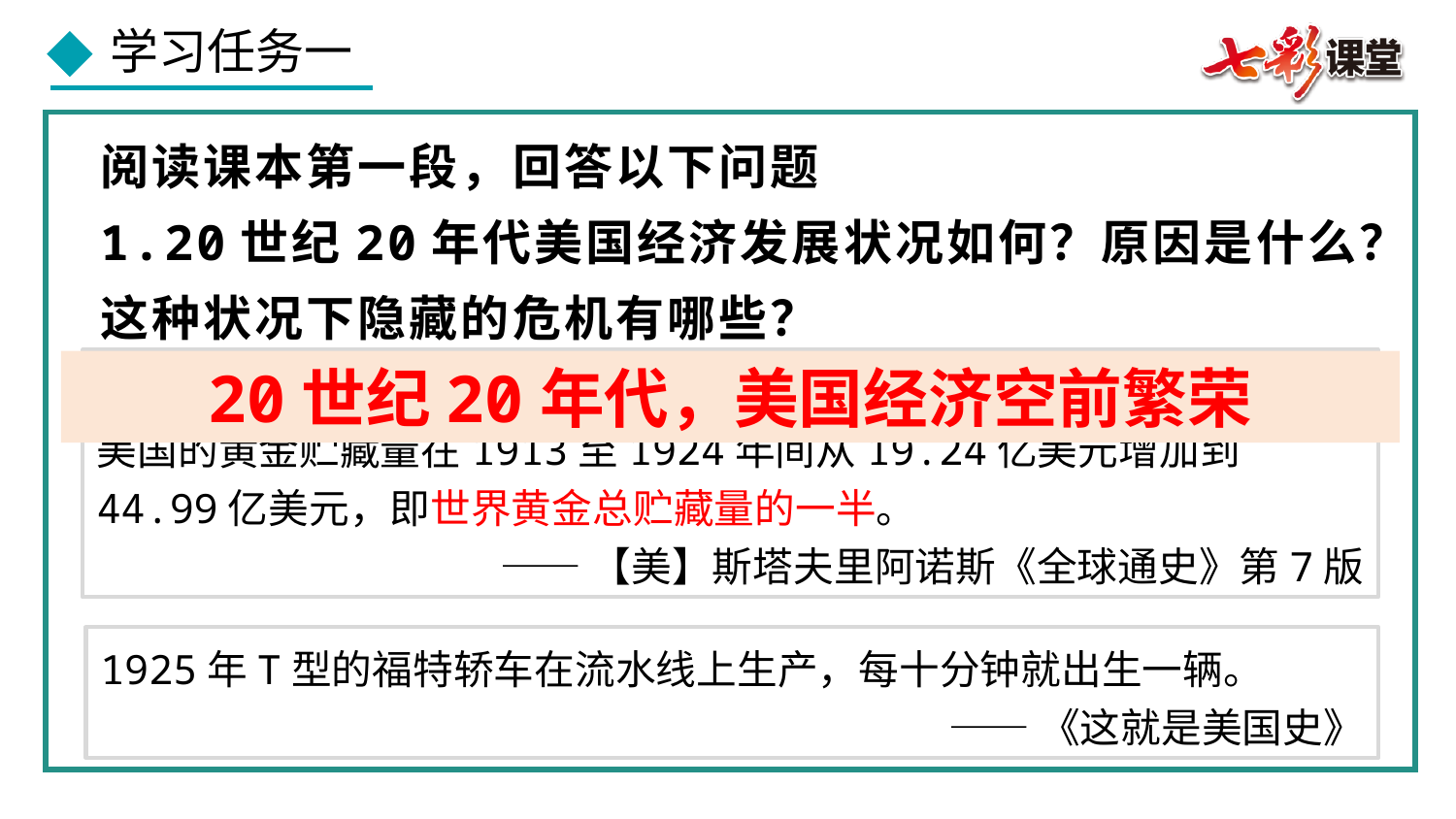

阅读课本第一段，回答以下问题
1.20世纪20年代美国经济发展状况如何？原因是什么？这种状况下隐藏的危机有哪些？
20世纪20年代，因不少国家支付战争债务，金钱源源不断地流入美国；美国的黄金贮藏量在1913至1924年间从19.24亿美元增加到44.99亿美元，即世界黄金总贮藏量的一半。
  ——【美】斯塔夫里阿诺斯《全球通史》第7版
20世纪20年代，美国经济空前繁荣
1925年T型的福特轿车在流水线上生产，每十分钟就出生一辆。
——《这就是美国史》